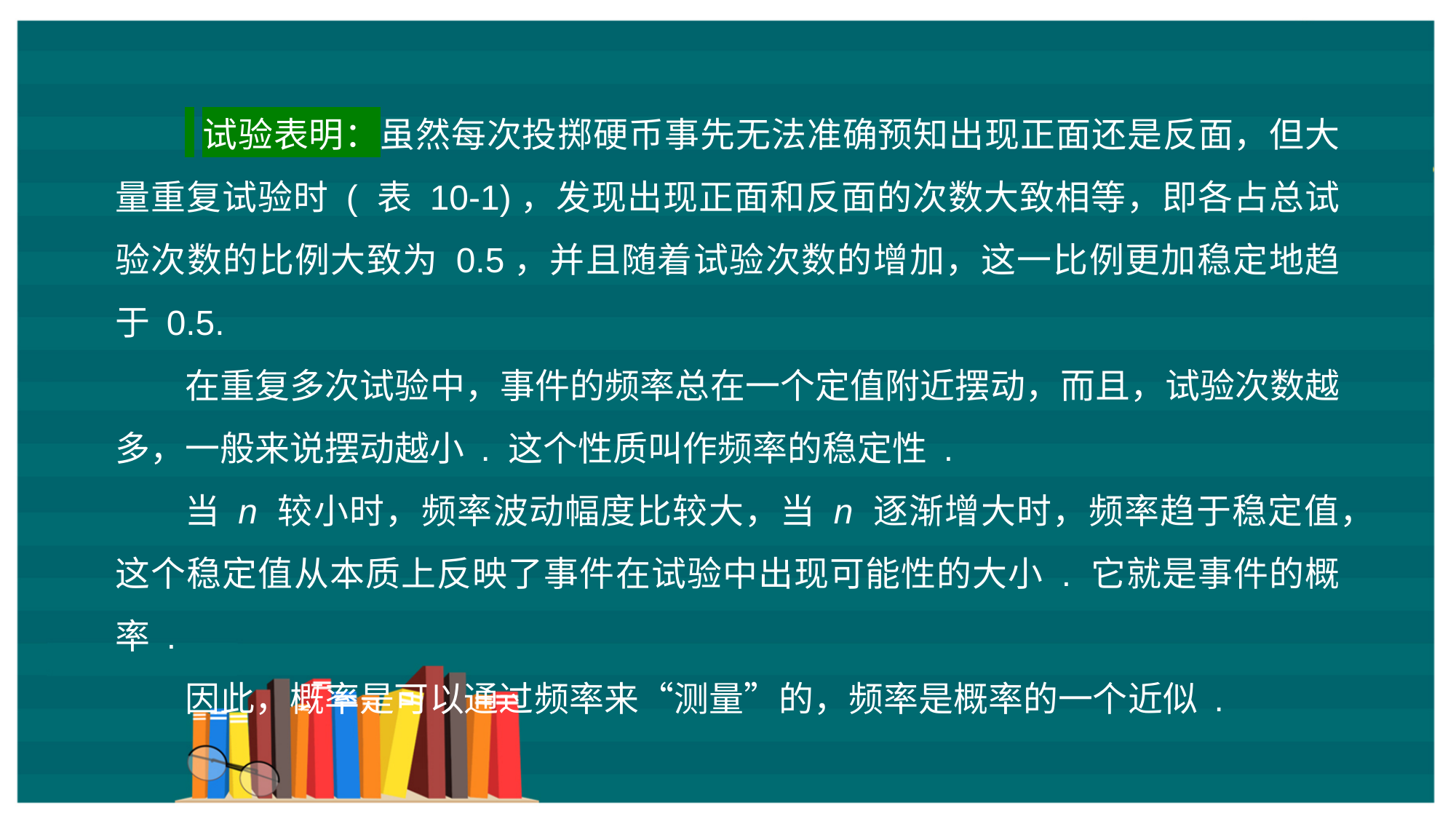

试验表明：虽然每次投掷硬币事先无法准确预知出现正面还是反面，但大量重复试验时 ( 表 10-1)，发现出现正面和反面的次数大致相等，即各占总试验次数的比例大致为 0.5，并且随着试验次数的增加，这一比例更加稳定地趋于 0.5.
在重复多次试验中，事件的频率总在一个定值附近摆动，而且，试验次数越多，一般来说摆动越小 . 这个性质叫作频率的稳定性 .
当 n 较小时，频率波动幅度比较大，当 n 逐渐增大时，频率趋于稳定值，这个稳定值从本质上反映了事件在试验中出现可能性的大小 . 它就是事件的概率 .
因此，概率是可以通过频率来“测量”的，频率是概率的一个近似 .